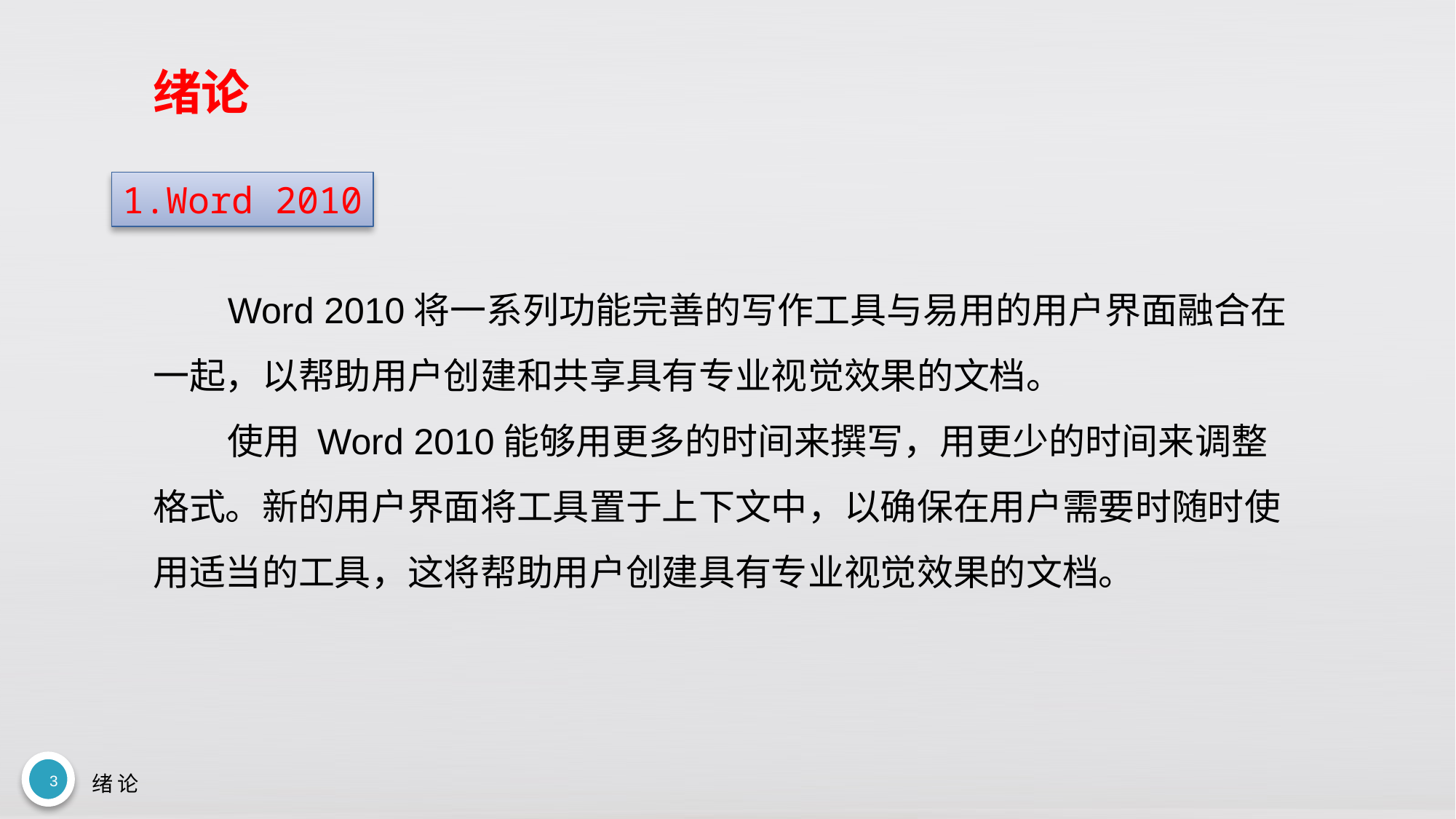

# 绪论
1.Word 2010
Word 2010将一系列功能完善的写作工具与易用的用户界面融合在一起，以帮助用户创建和共享具有专业视觉效果的文档。
使用 Word 2010能够用更多的时间来撰写，用更少的时间来调整格式。新的用户界面将工具置于上下文中，以确保在用户需要时随时使用适当的工具，这将帮助用户创建具有专业视觉效果的文档。
3